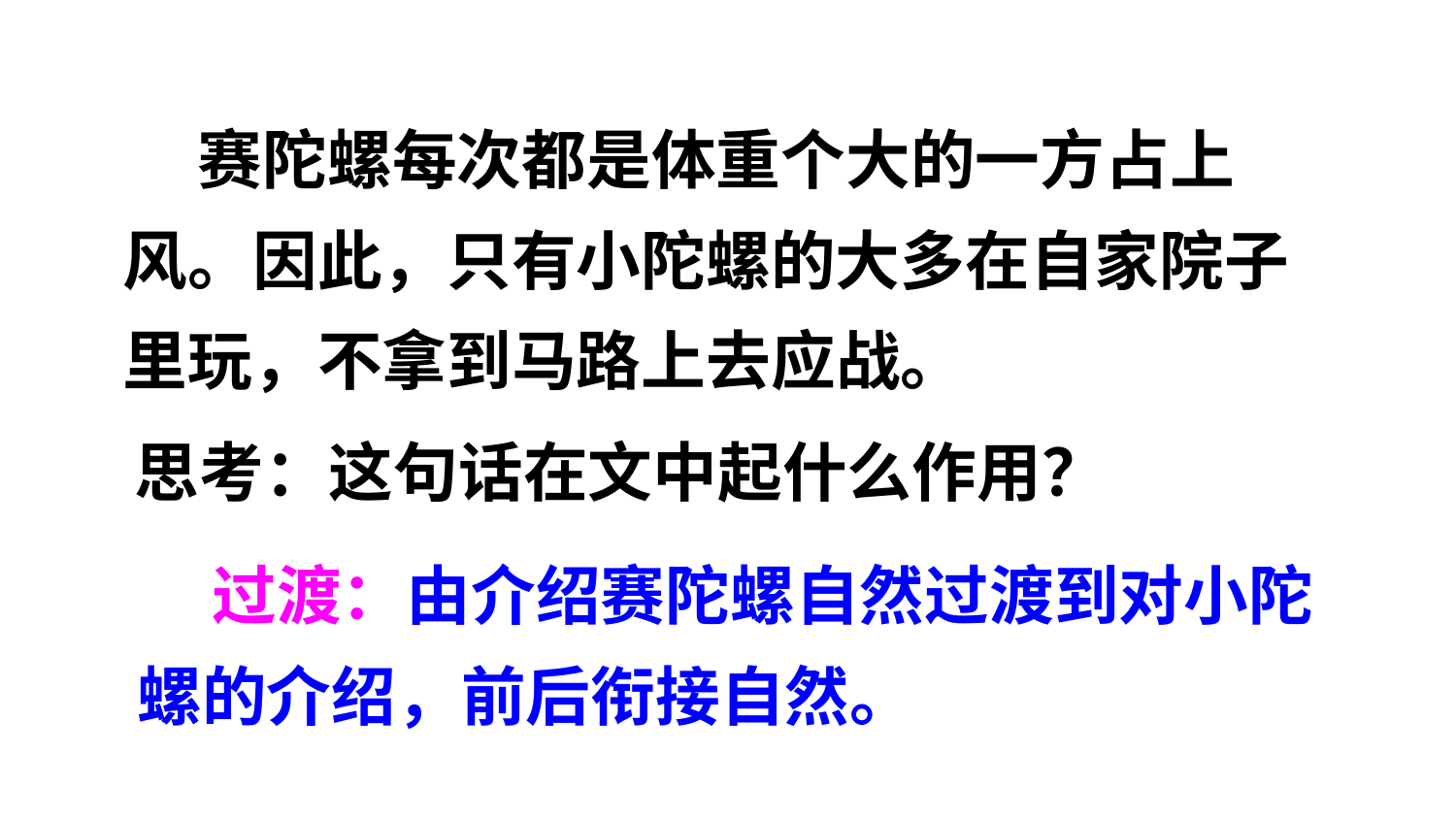

赛陀螺每次都是体重个大的一方占上风。因此，只有小陀螺的大多在自家院子里玩，不拿到马路上去应战。
思考：这句话在文中起什么作用？
    过渡：由介绍赛陀螺自然过渡到对小陀螺的介绍，前后衔接自然。